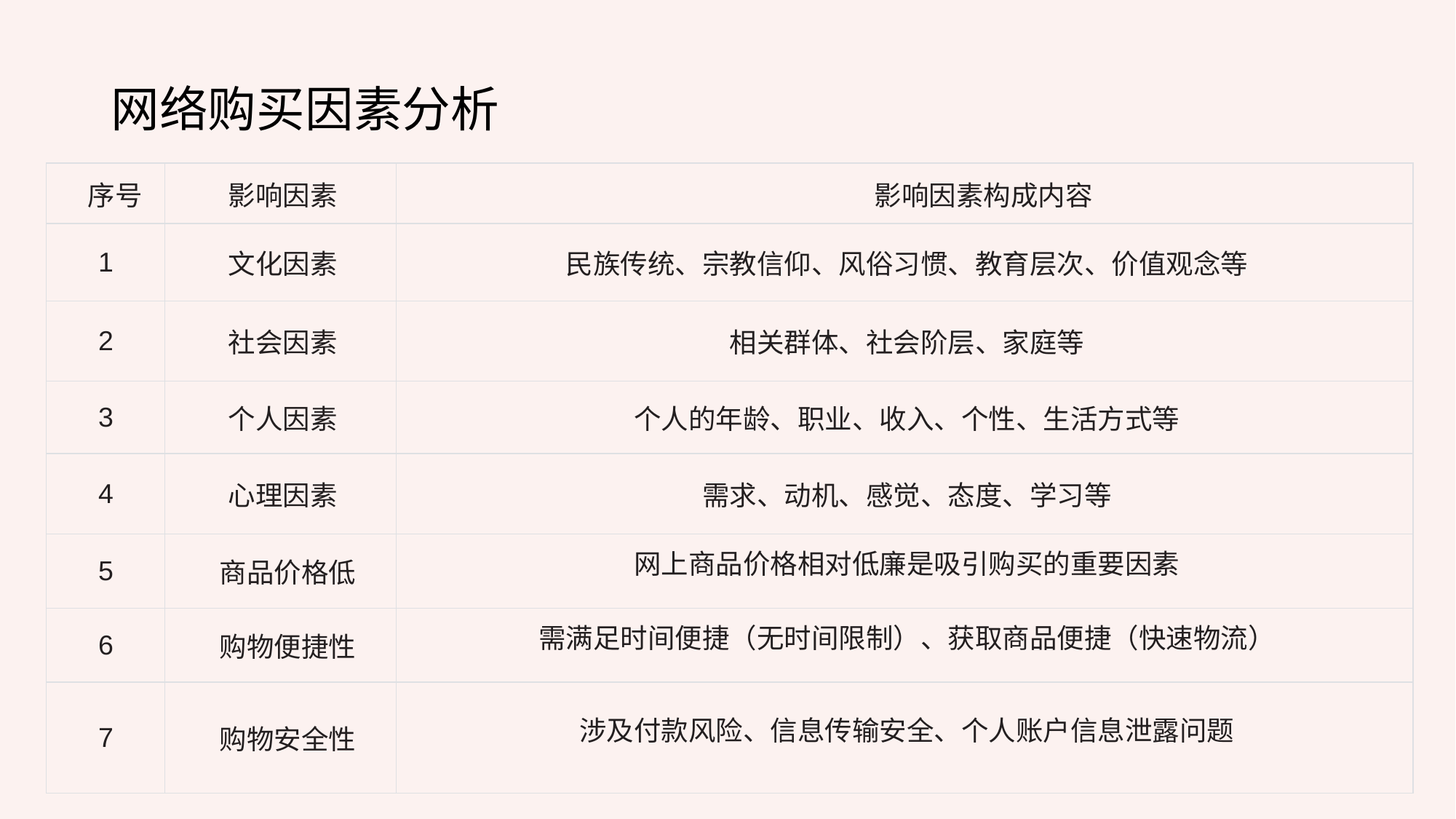

网络购买因素分析
| 序号 | 影响因素 | 影响因素构成内容 |
| --- | --- | --- |
| 1 | 文化因素 | 民族传统、宗教信仰、风俗习惯、教育层次、价值观念等 |
| 2 | 社会因素 | 相关群体、社会阶层、家庭等 |
| 3 | 个人因素 | 个人的年龄、职业、收入、个性、生活方式等 |
| 4 | 心理因素 | 需求、动机、感觉、态度、学习等 |
| 5 | 商品价格低 | 网上商品价格相对低廉是吸引购买的重要因素 |
| 6 | 购物便捷性 | 需满足时间便捷（无时间限制）、获取商品便捷（快速物流） |
| 7 | 购物安全性 | 涉及付款风险、信息传输安全、个人账户信息泄露问题 |